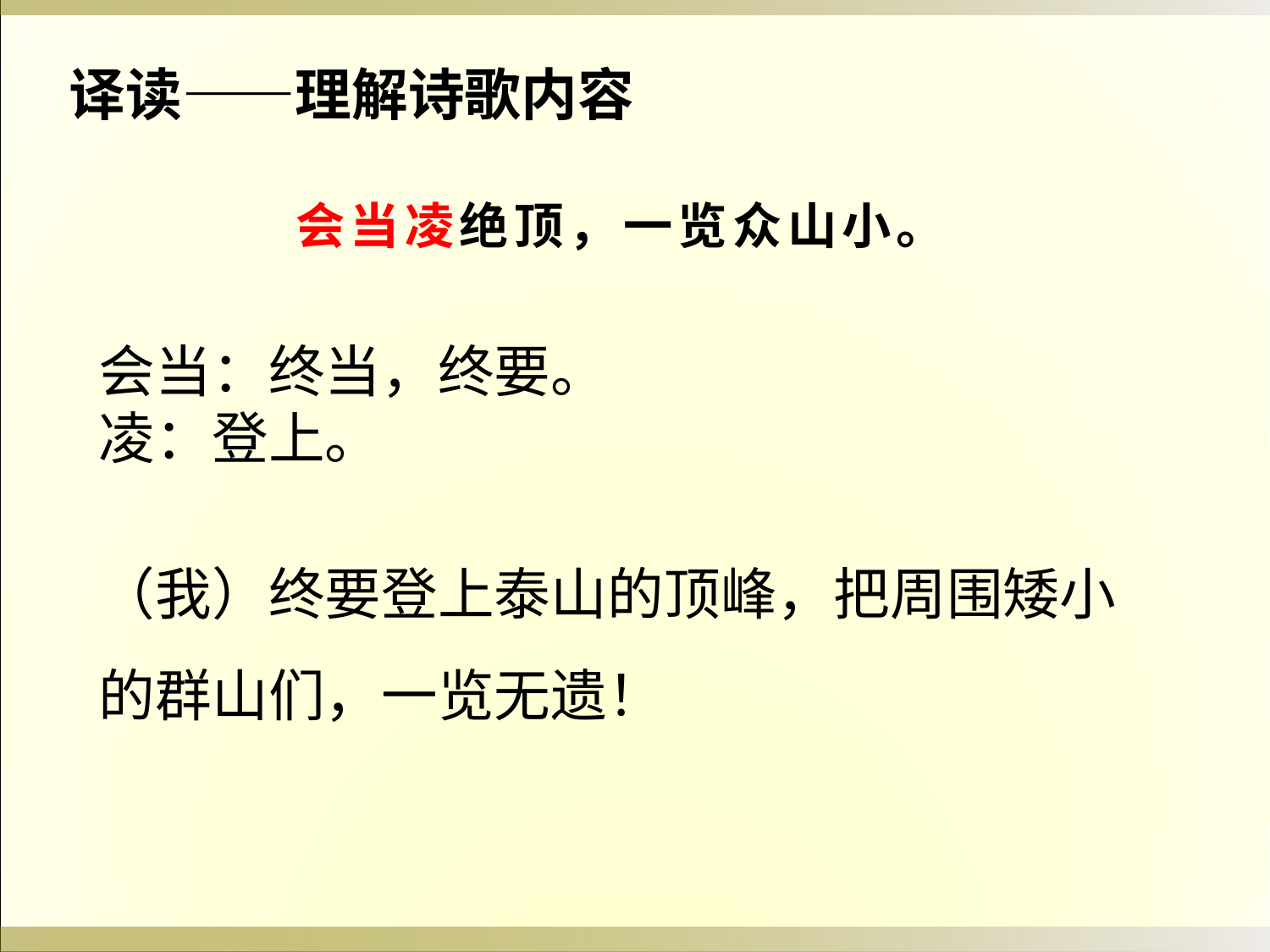

译读——理解诗歌内容
会当凌绝顶，一览众山小。
会当：终当，终要。
凌：登上。
（我）终要登上泰山的顶峰，把周围矮小的群山们，一览无遗！